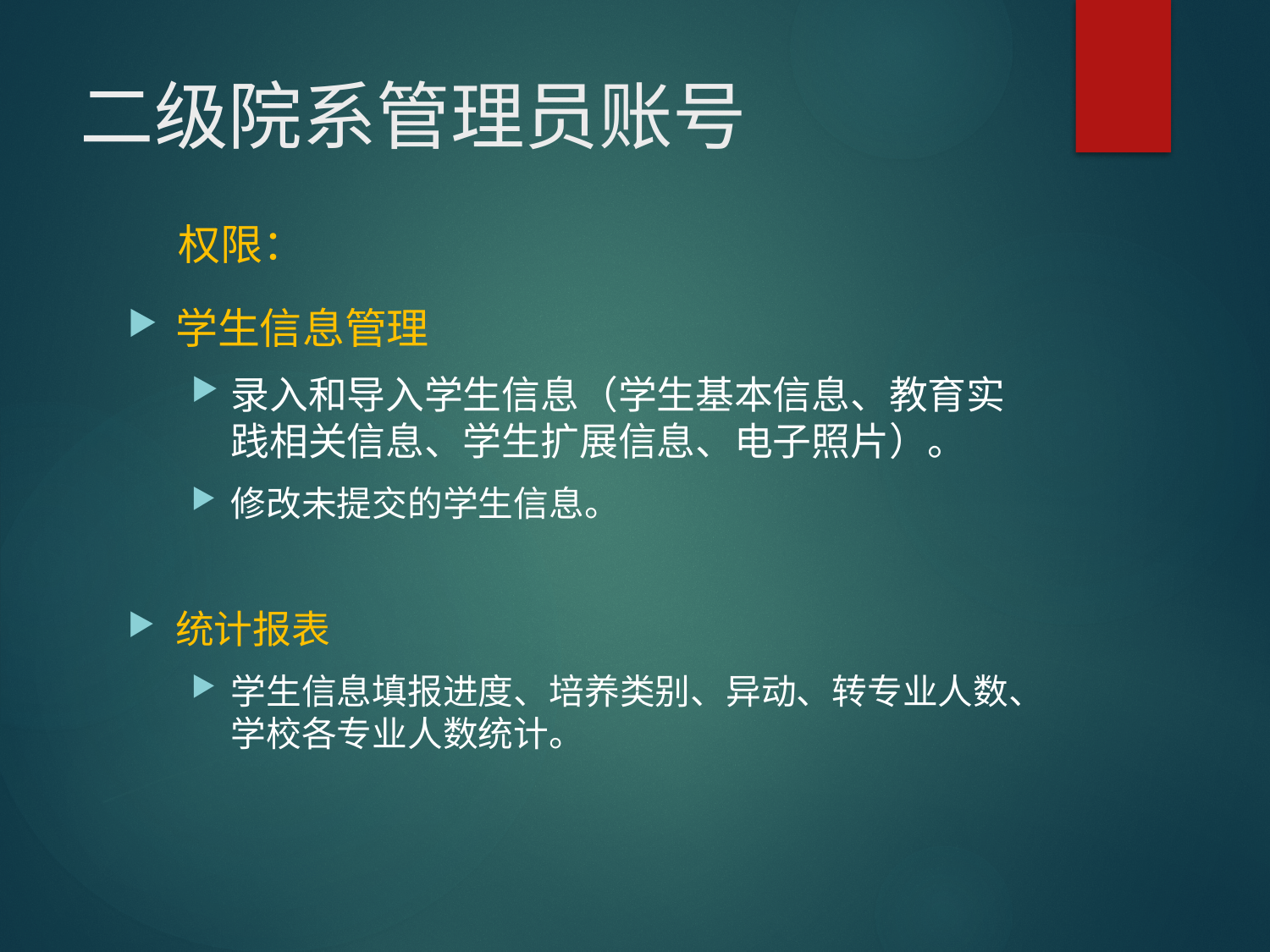

# 二级院系管理员账号
权限：
学生信息管理
录入和导入学生信息（学生基本信息、教育实践相关信息、学生扩展信息、电子照片）。
修改未提交的学生信息。

统计报表
学生信息填报进度、培养类别、异动、转专业人数、学校各专业人数统计。